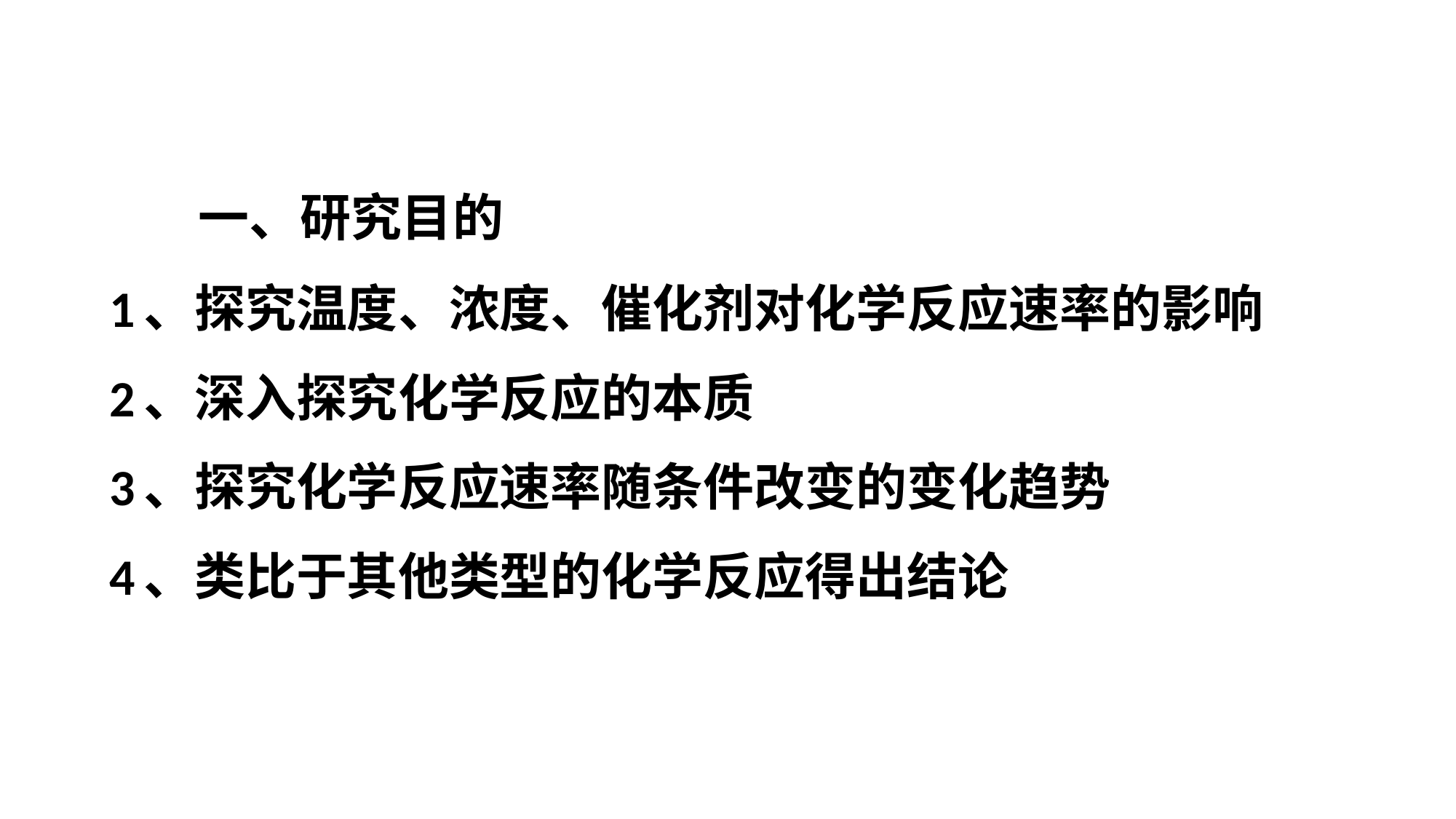

一、研究目的
1、探究温度、浓度、催化剂对化学反应速率的影响
2、深入探究化学反应的本质
3、探究化学反应速率随条件改变的变化趋势
4、类比于其他类型的化学反应得出结论